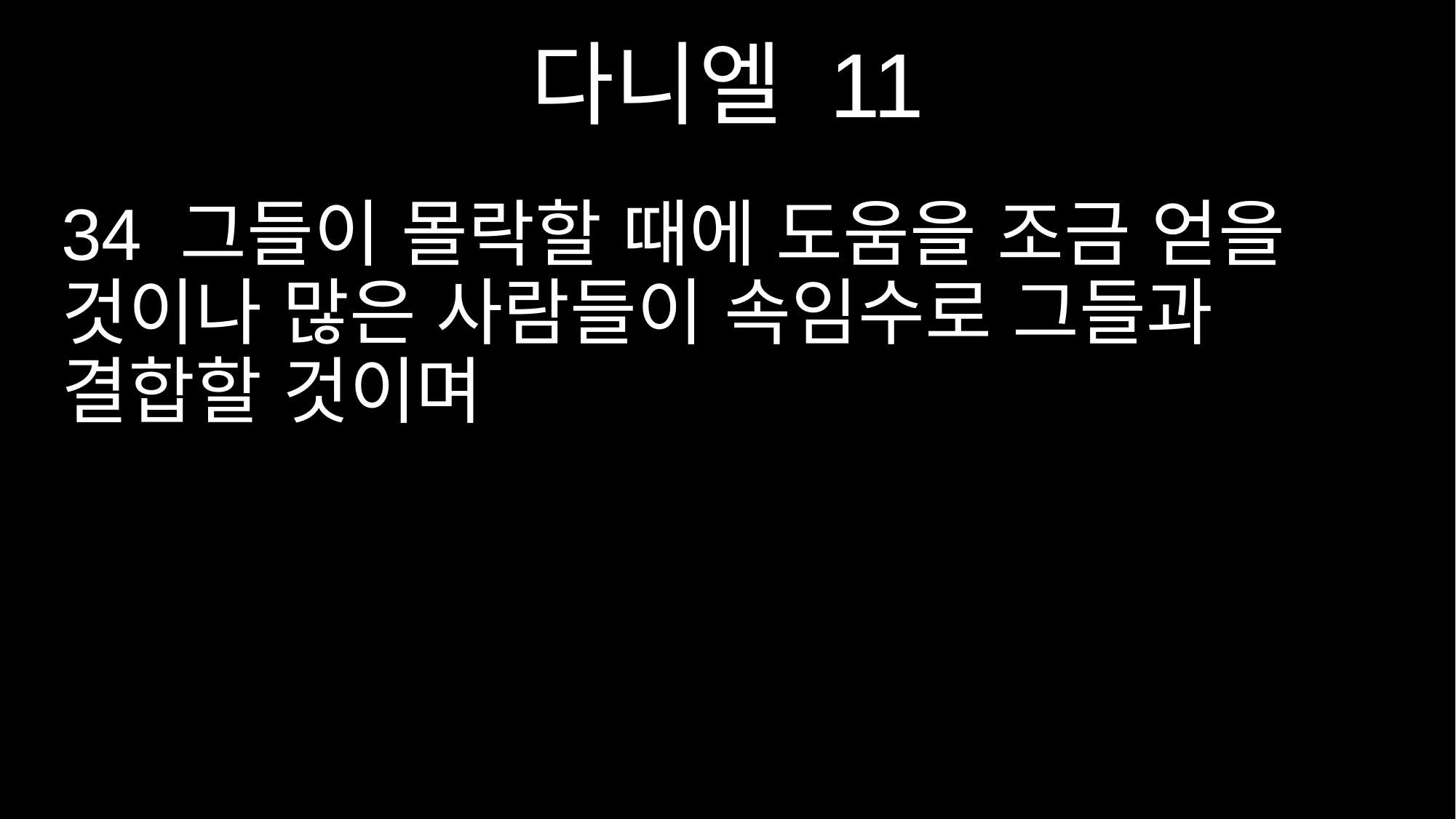

다니엘 11
34 그들이 몰락할 때에 도움을 조금 얻을 것이나 많은 사람들이 속임수로 그들과 결합할 것이며